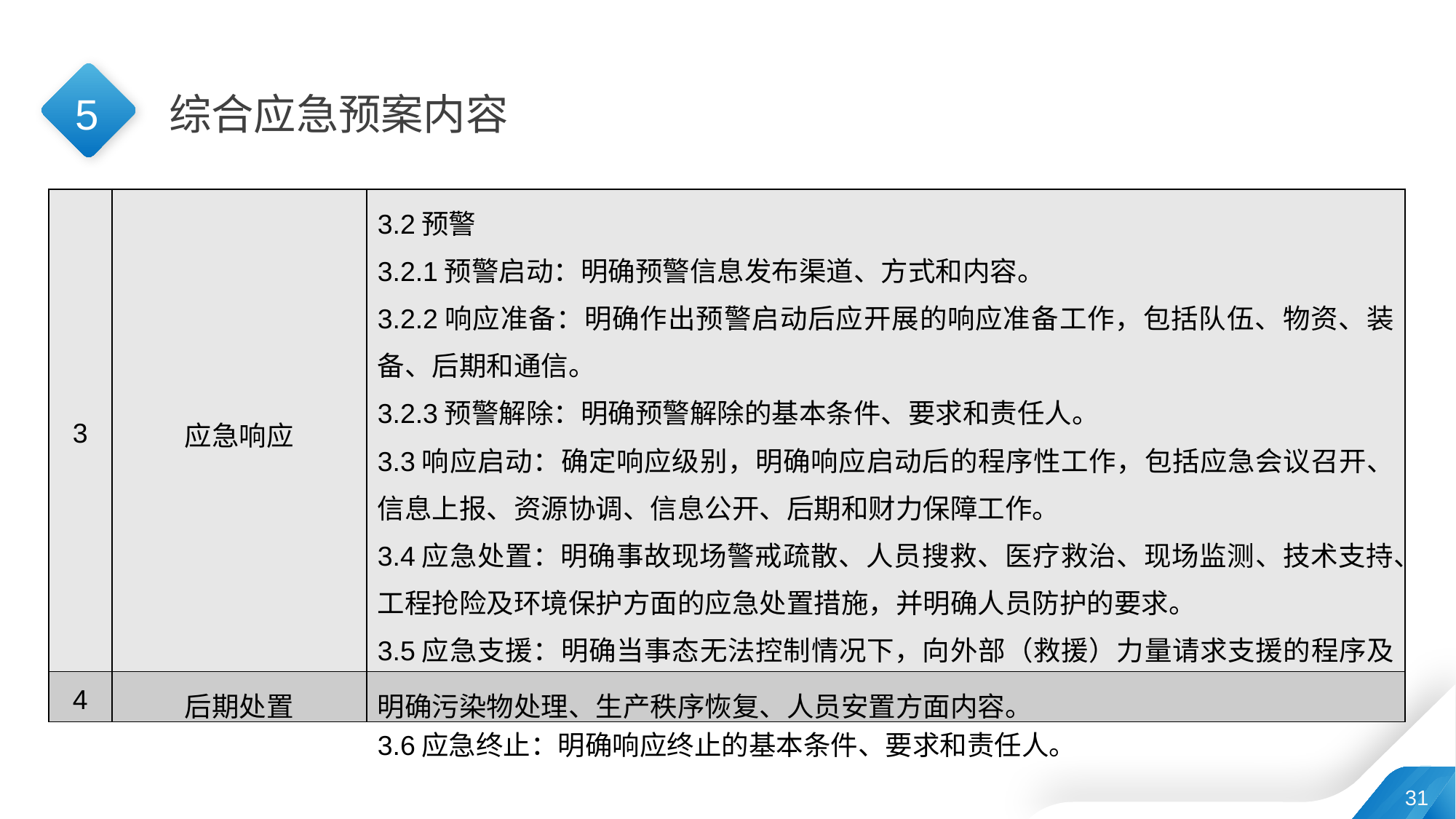

5
综合应急预案内容
| 3 | 应急响应 | 3.2预警 3.2.1预警启动：明确预警信息发布渠道、方式和内容。 3.2.2响应准备：明确作出预警启动后应开展的响应准备工作，包括队伍、物资、装备、后期和通信。 3.2.3预警解除：明确预警解除的基本条件、要求和责任人。 3.3响应启动：确定响应级别，明确响应启动后的程序性工作，包括应急会议召开、信息上报、资源协调、信息公开、后期和财力保障工作。 3.4应急处置：明确事故现场警戒疏散、人员搜救、医疗救治、现场监测、技术支持、工程抢险及环境保护方面的应急处置措施，并明确人员防护的要求。 3.5应急支援：明确当事态无法控制情况下，向外部（救援）力量请求支援的程序及要求，联动程序及要求，以及外部（救援）力量达到后的指挥关系。 3.6应急终止：明确响应终止的基本条件、要求和责任人。 |
| --- | --- | --- |
| 4 | 后期处置 | 明确污染物处理、生产秩序恢复、人员安置方面内容。 |